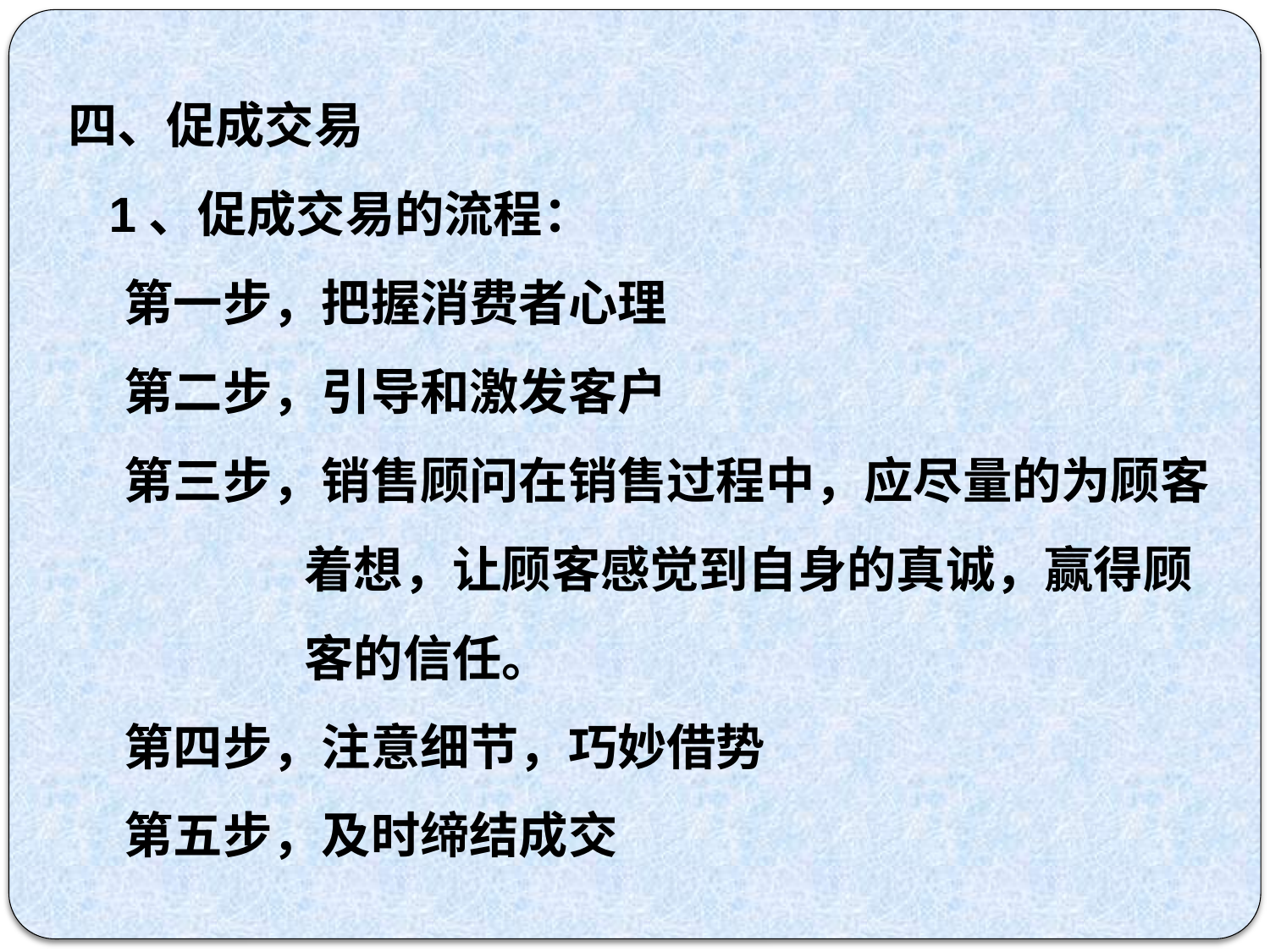

四、促成交易
   1、促成交易的流程：
    第一步，把握消费者心理
    第二步，引导和激发客户
    第三步，销售顾问在销售过程中，应尽量的为顾客着想，让顾客感觉到自身的真诚，赢得顾客的信任。
    第四步，注意细节，巧妙借势
    第五步，及时缔结成交